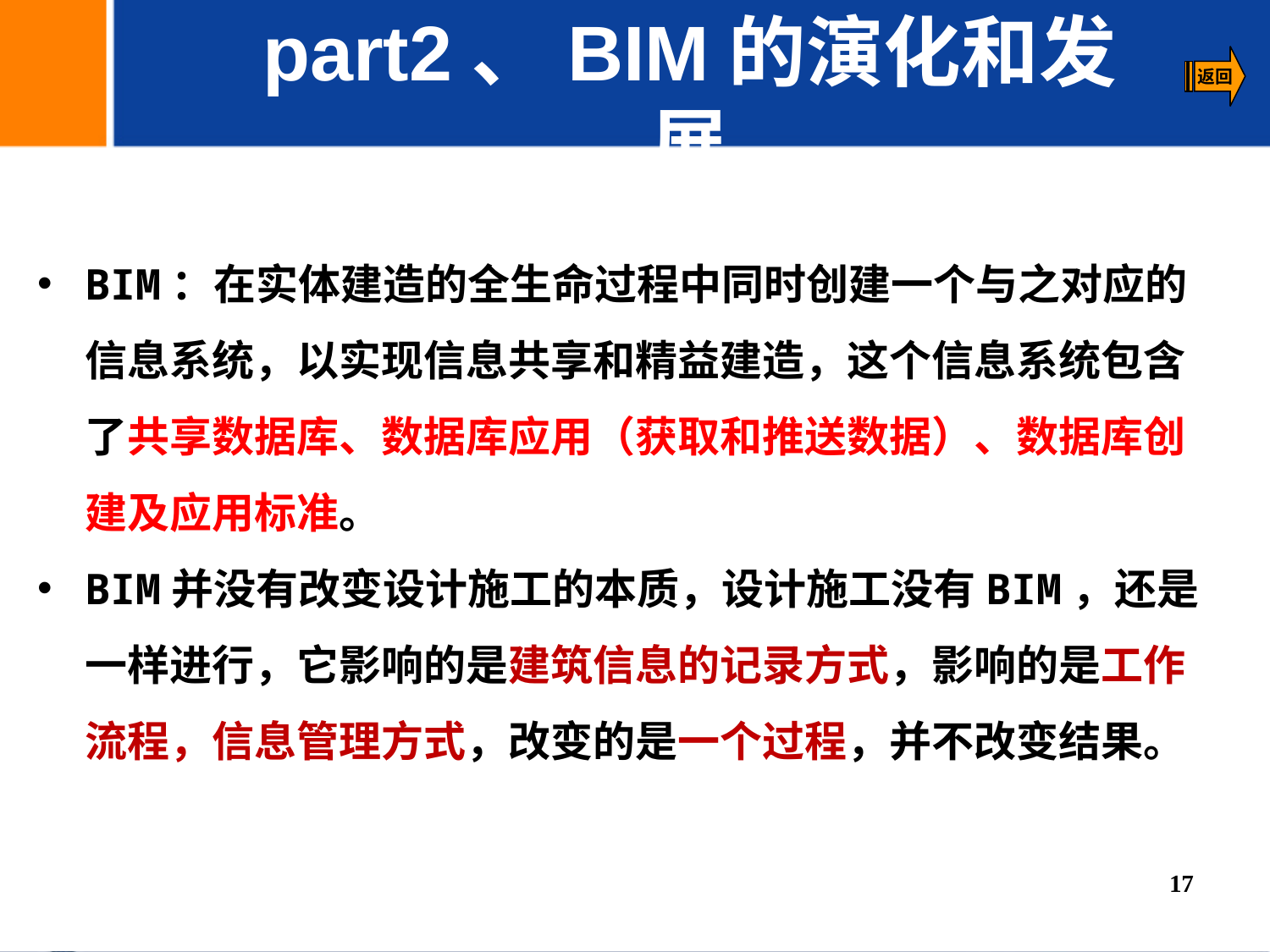

part2、BIM的演化和发展
BIM：在实体建造的全生命过程中同时创建一个与之对应的信息系统，以实现信息共享和精益建造，这个信息系统包含了共享数据库、数据库应用（获取和推送数据）、数据库创建及应用标准。
BIM并没有改变设计施工的本质，设计施工没有BIM，还是一样进行，它影响的是建筑信息的记录方式，影响的是工作流程，信息管理方式，改变的是一个过程，并不改变结果。
17